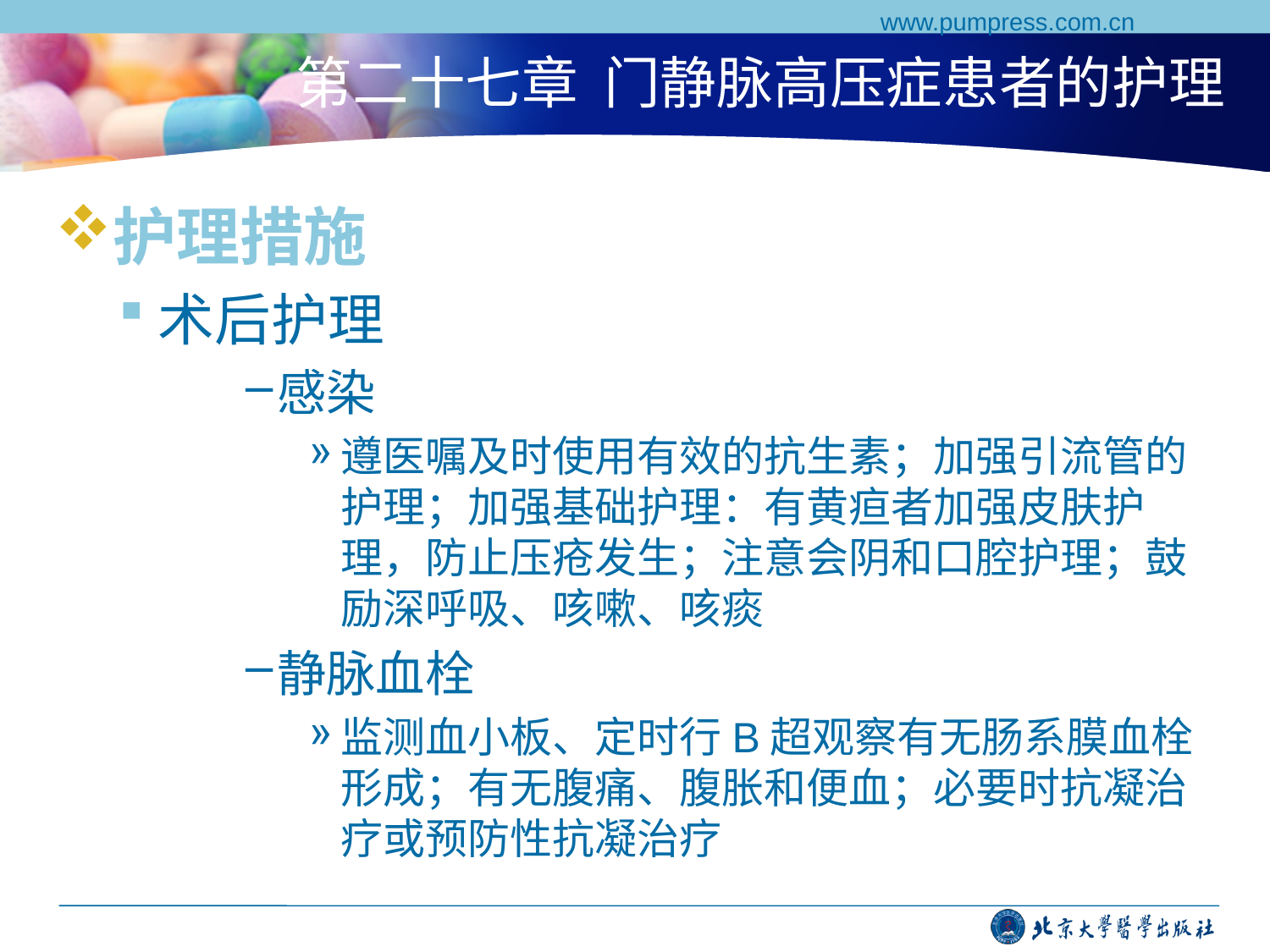

www.pumpress.com.cn
# 第二十七章  门静脉高压症患者的护理
护理措施
术后护理
感染
遵医嘱及时使用有效的抗生素；加强引流管的护理；加强基础护理：有黄疸者加强皮肤护理，防止压疮发生；注意会阴和口腔护理；鼓励深呼吸、咳嗽、咳痰
静脉血栓
监测血小板、定时行B超观察有无肠系膜血栓形成；有无腹痛、腹胀和便血；必要时抗凝治疗或预防性抗凝治疗